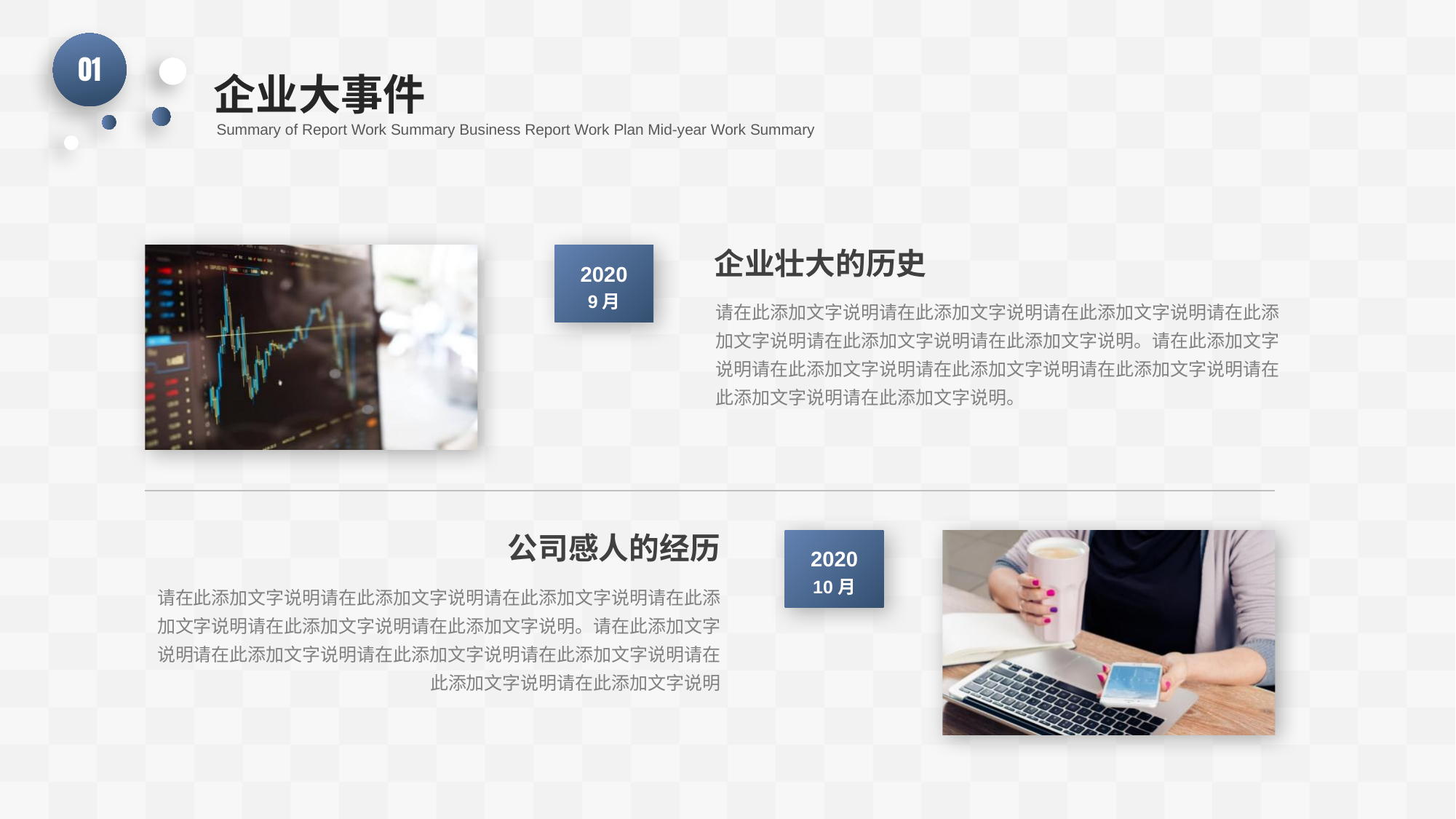

01

企业大事件

Summary of Report Work Summary Business Report Work Plan Mid-year Work Summary

企业壮大的历史

2020
9月
请在此添加文字说明请在此添加文字说明请在此添加文字说明请在此添加文字说明请在此添加文字说明请在此添加文字说明。请在此添加文字说明请在此添加文字说明请在此添加文字说明请在此添加文字说明请在此添加文字说明请在此添加文字说明。
公司感人的经历
2020
10月

请在此添加文字说明请在此添加文字说明请在此添加文字说明请在此添加文字说明请在此添加文字说明请在此添加文字说明。请在此添加文字说明请在此添加文字说明请在此添加文字说明请在此添加文字说明请在此添加文字说明请在此添加文字说明